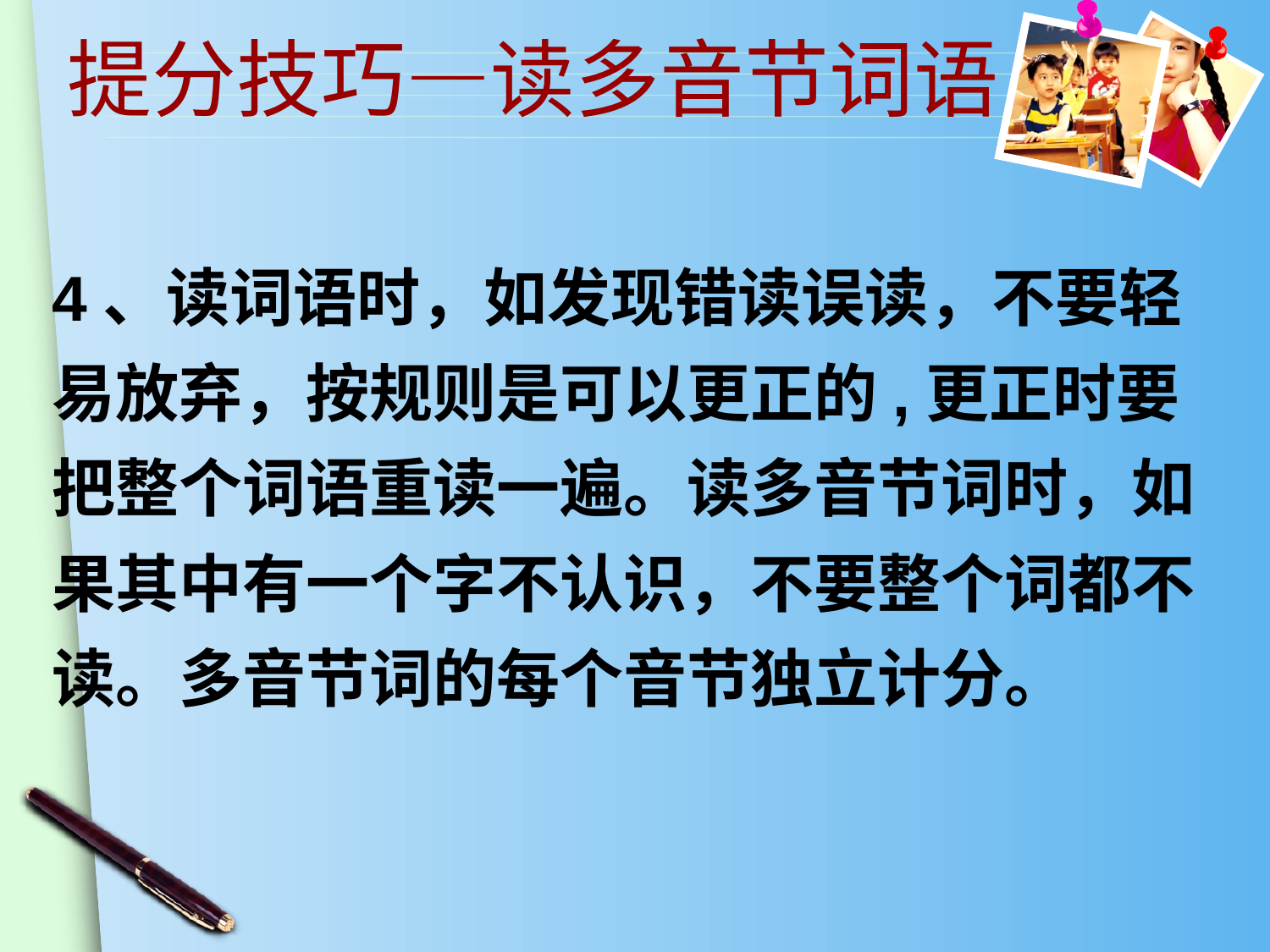

提分技巧—读多音节词语
4、读词语时，如发现错读误读，不要轻易放弃，按规则是可以更正的,更正时要把整个词语重读一遍。读多音节词时，如果其中有一个字不认识，不要整个词都不读。多音节词的每个音节独立计分。